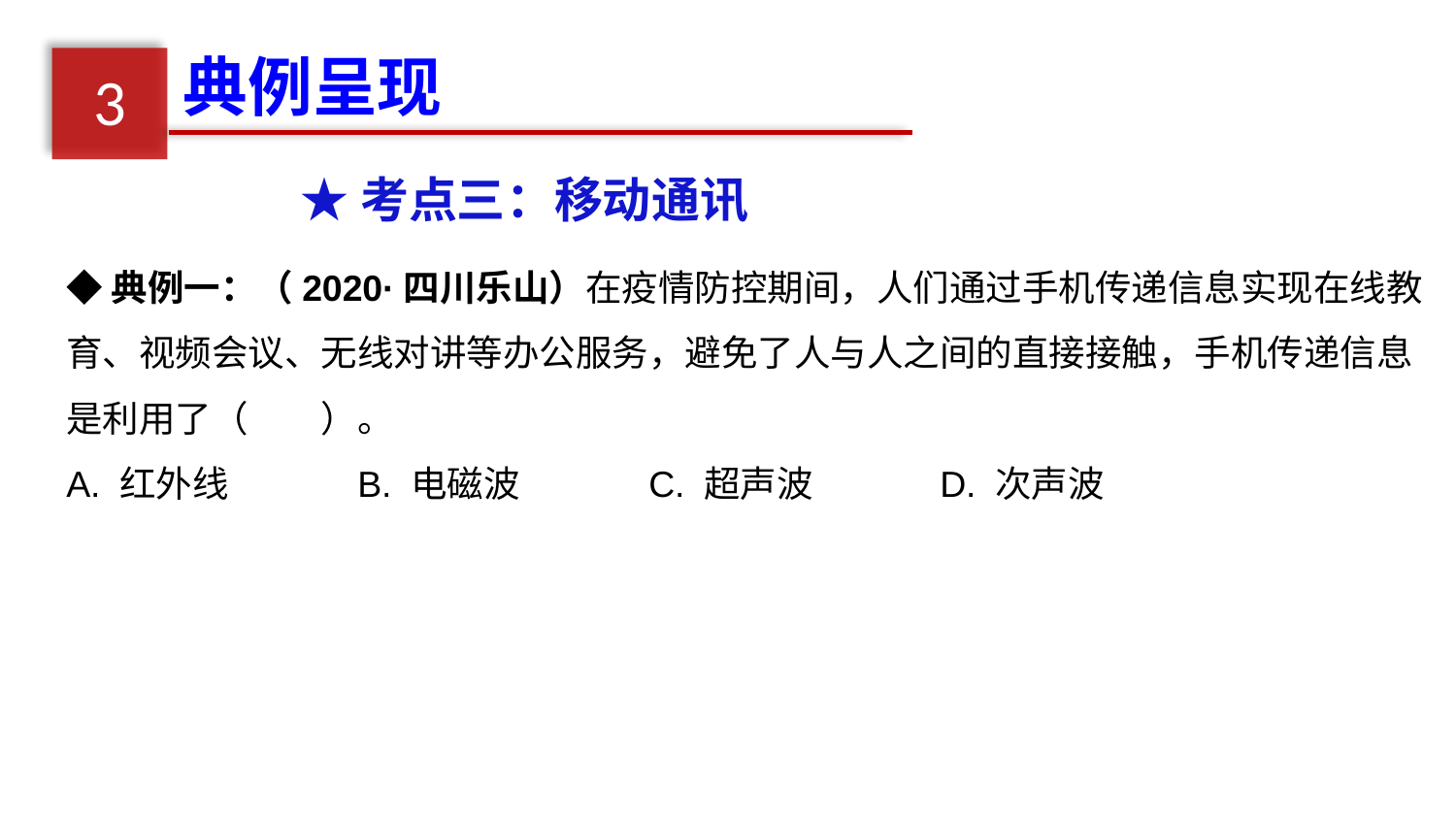

典例呈现

3
★考点三：移动通讯
◆典例一：（2020·四川乐山）在疫情防控期间，人们通过手机传递信息实现在线教育、视频会议、无线对讲等办公服务，避免了人与人之间的直接接触，手机传递信息是利用了（　　）。
A. 红外线	B. 电磁波	C. 超声波	D. 次声波